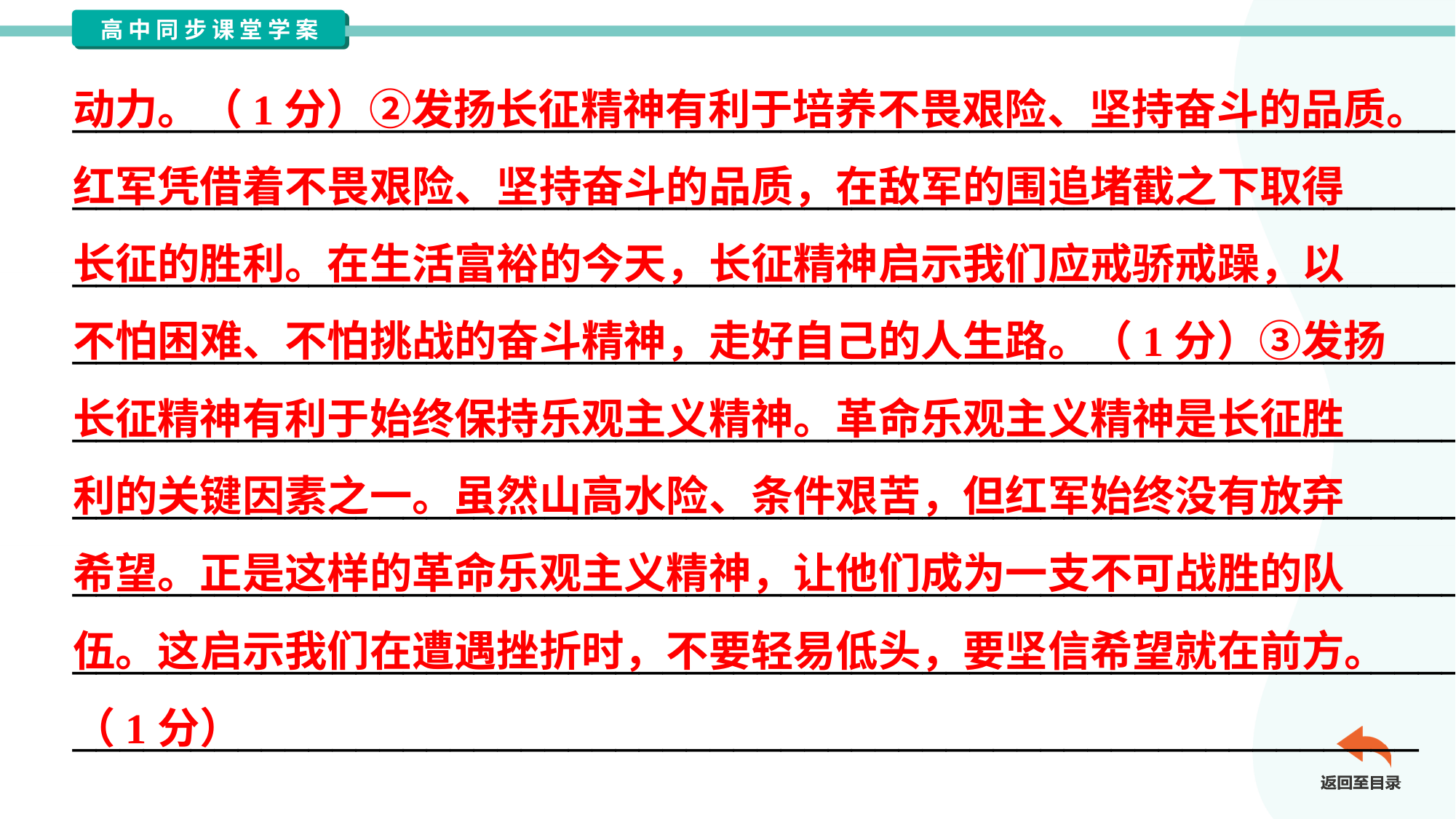

_____________________________________________________________
_____________________________________________________________
_____________________________________________________________
_____________________________________________________________
_____________________________________________________________
_____________________________________________________________
_____________________________________________________________
_____________________________________________________________
_________________________________________________________
动力。（1分）②发扬长征精神有利于培养不畏艰险、坚持奋斗的品质。
红军凭借着不畏艰险、坚持奋斗的品质，在敌军的围追堵截之下取得
长征的胜利。在生活富裕的今天，长征精神启示我们应戒骄戒躁，以
不怕困难、不怕挑战的奋斗精神，走好自己的人生路。（1分）③发扬
长征精神有利于始终保持乐观主义精神。革命乐观主义精神是长征胜
利的关键因素之一。虽然山高水险、条件艰苦，但红军始终没有放弃
希望。正是这样的革命乐观主义精神，让他们成为一支不可战胜的队
伍。这启示我们在遭遇挫折时，不要轻易低头，要坚信希望就在前方。
（1分）